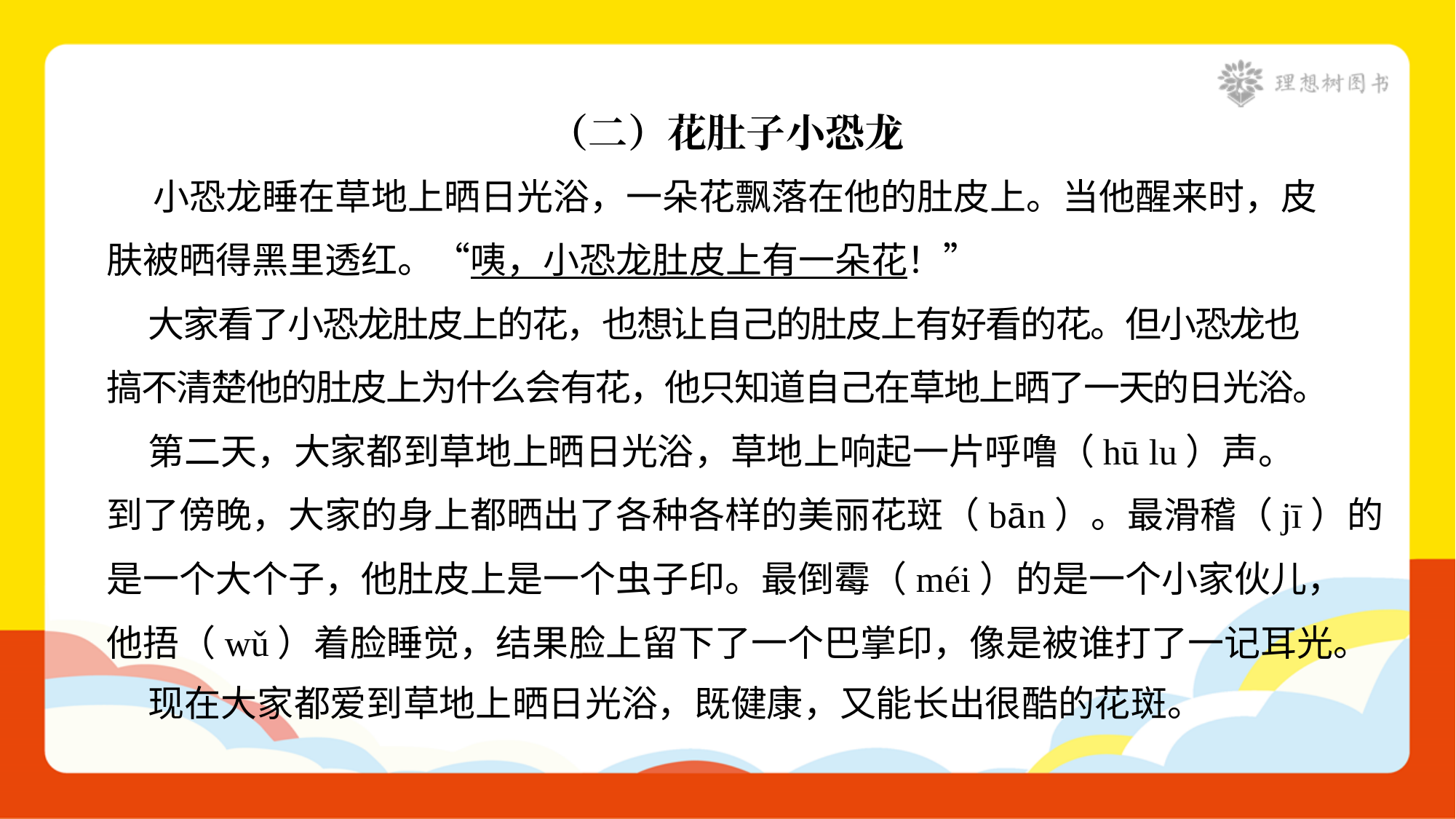

（二）花肚子小恐龙
    小恐龙睡在草地上晒日光浴，一朵花飘落在他的肚皮上。当他醒来时，皮
肤被晒得黑里透红。“咦，小恐龙肚皮上有一朵花！”
    大家看了小恐龙肚皮上的花，也想让自己的肚皮上有好看的花。但小恐龙也
搞不清楚他的肚皮上为什么会有花，他只知道自己在草地上晒了一天的日光浴。
    第二天，大家都到草地上晒日光浴，草地上响起一片呼噜（hū lu）声。
到了傍晚，大家的身上都晒出了各种各样的美丽花斑（bān）。最滑稽（jī）的
是一个大个子，他肚皮上是一个虫子印。最倒霉（méi）的是一个小家伙儿，
他捂（wǔ）着脸睡觉，结果脸上留下了一个巴掌印，像是被谁打了一记耳光。
    现在大家都爱到草地上晒日光浴，既健康，又能长出很酷的花斑。